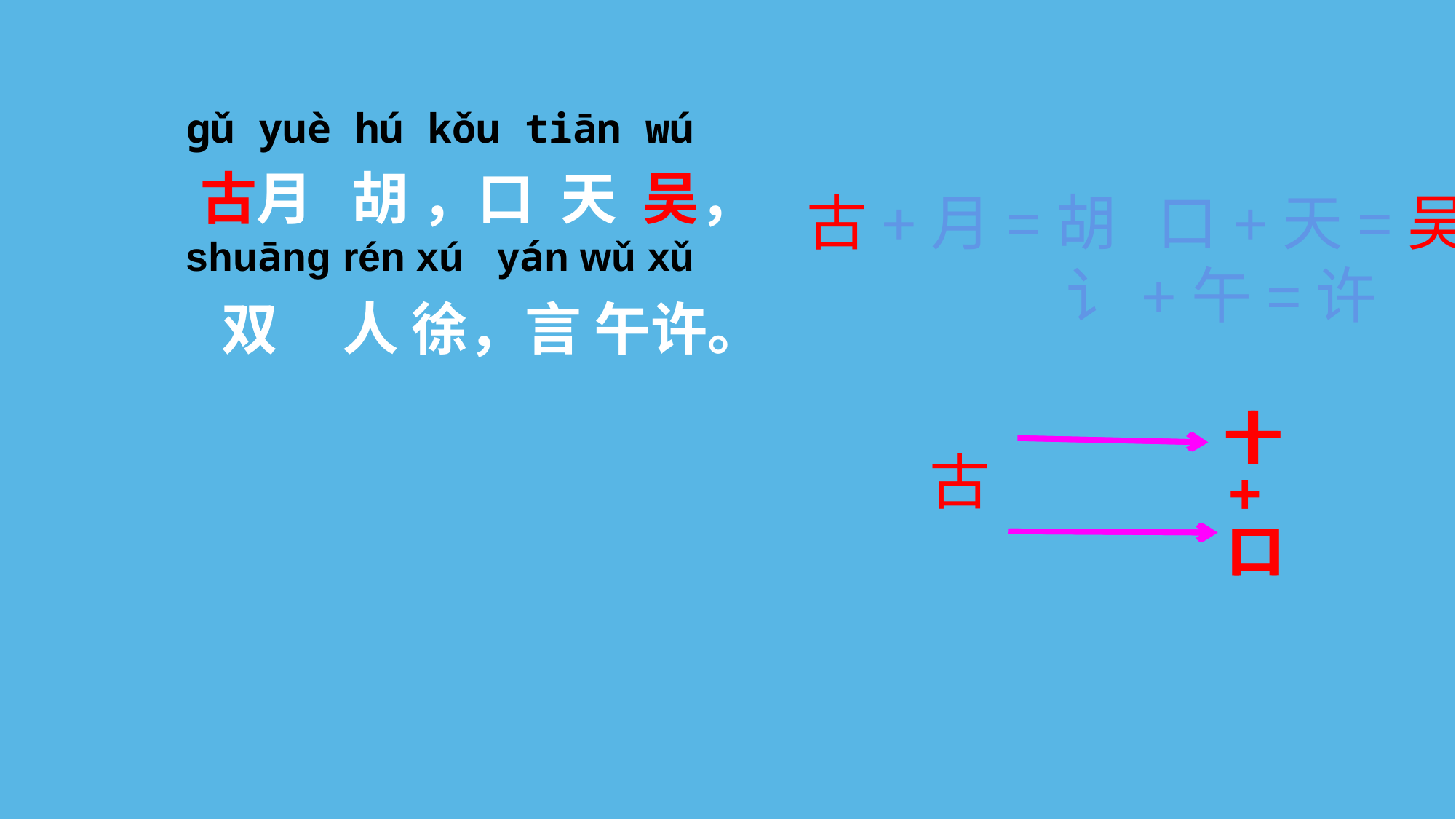

#
ɡǔ yuè hú kǒu tiān wú
古月   胡 ，口  天  吴，
shuānɡ rén xú   yán wǔ xǔ
双     人 徐，言 午许。
古+月=胡   口+天=吴
                  讠+午=许

十
十
口
口
古
+